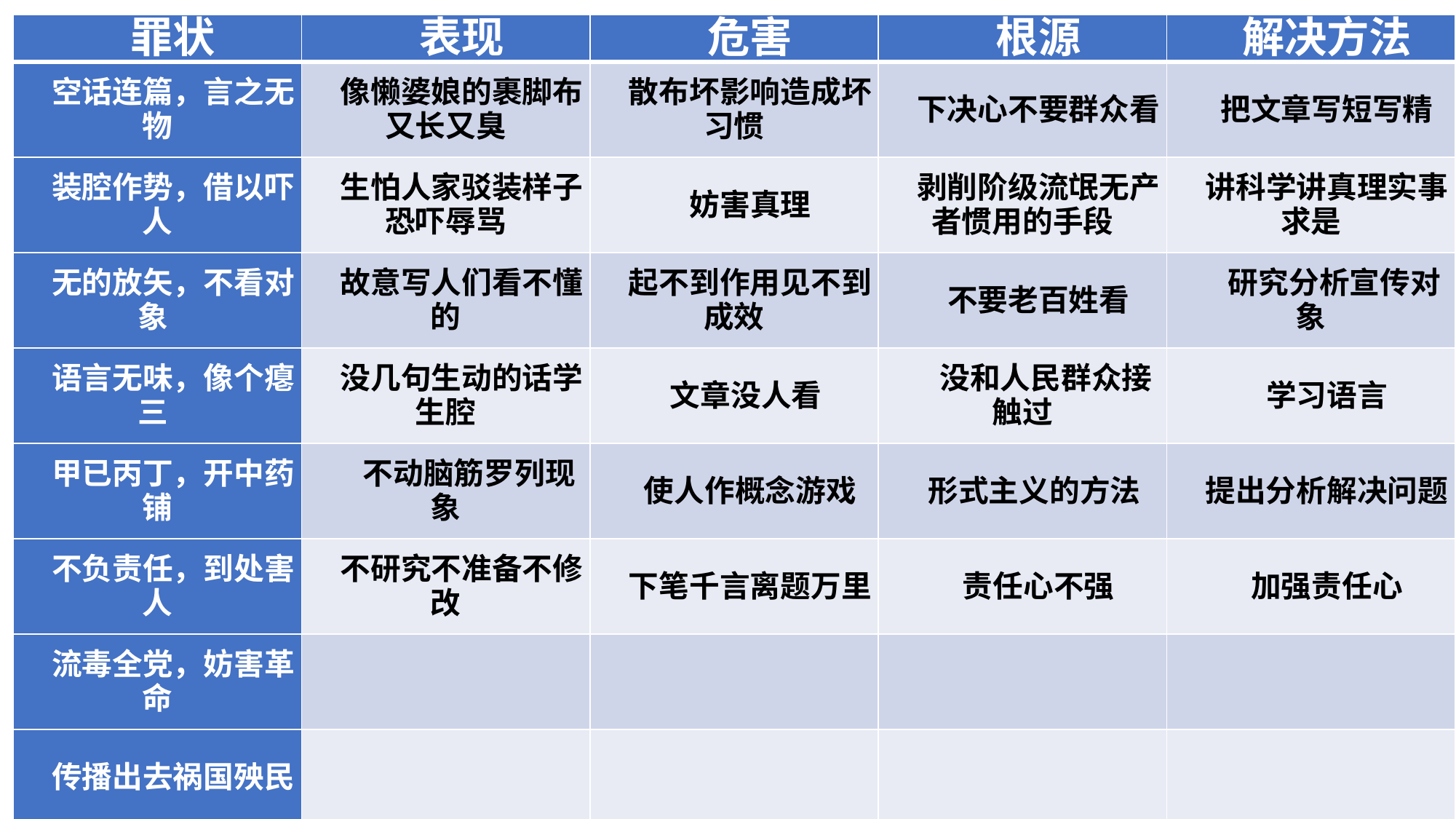

| 罪状 | 表现 | 危害 | 根源 | 解决方法 |
| --- | --- | --- | --- | --- |
| 空话连篇，言之无物 | 像懒婆娘的裹脚布又长又臭 | 散布坏影响造成坏习惯 | 下决心不要群众看 | 把文章写短写精 |
| 装腔作势，借以吓人 | 生怕人家驳装样子恐吓辱骂 | 妨害真理 | 剥削阶级流氓无产者惯用的手段 | 讲科学讲真理实事求是 |
| 无的放矢，不看对象 | 故意写人们看不懂的 | 起不到作用见不到成效 | 不要老百姓看 | 研究分析宣传对象 |
| 语言无味，像个瘪三 | 没几句生动的话学生腔 | 文章没人看 | 没和人民群众接触过 | 学习语言 |
| 甲已丙丁，开中药铺 | 不动脑筋罗列现象 | 使人作概念游戏 | 形式主义的方法 | 提出分析解决问题 |
| 不负责任，到处害人 | 不研究不准备不修改 | 下笔千言离题万里 | 责任心不强 | 加强责任心 |
| 流毒全党，妨害革命 |  |  |  |  |
| 传播出去祸国殃民 |  |  |  |  |